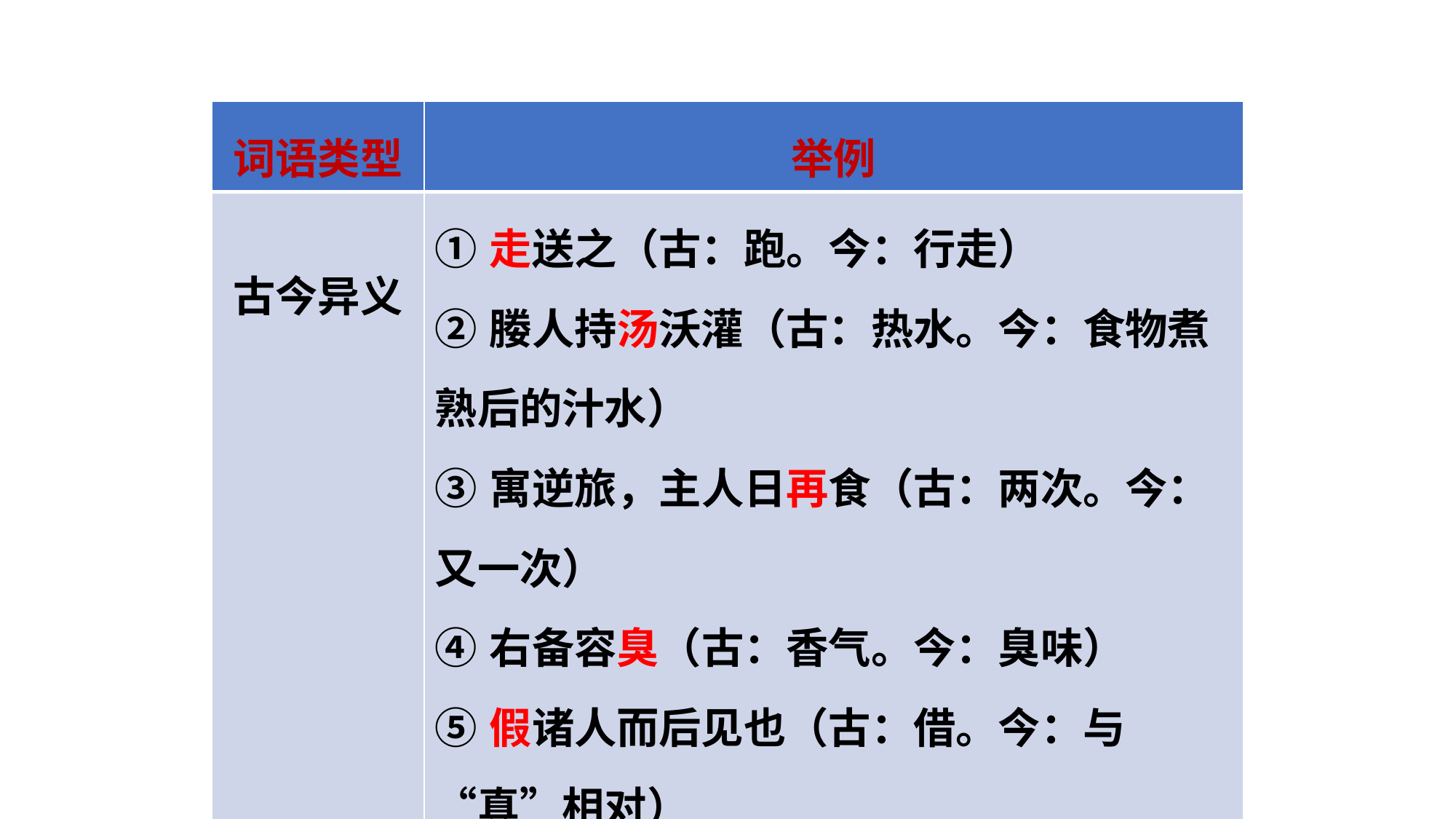

| 词语类型 | 举例 |
| --- | --- |
| 古今异义 | ①走送之（古：跑。今：行走） ②媵人持汤沃灌（古：热水。今：食物煮熟后的汁水） ③寓逆旅，主人日再食（古：两次。今：又一次） ④右备容臭（古：香气。今：臭味） ⑤假诸人而后见也（古：借。今：与“真”相对） |